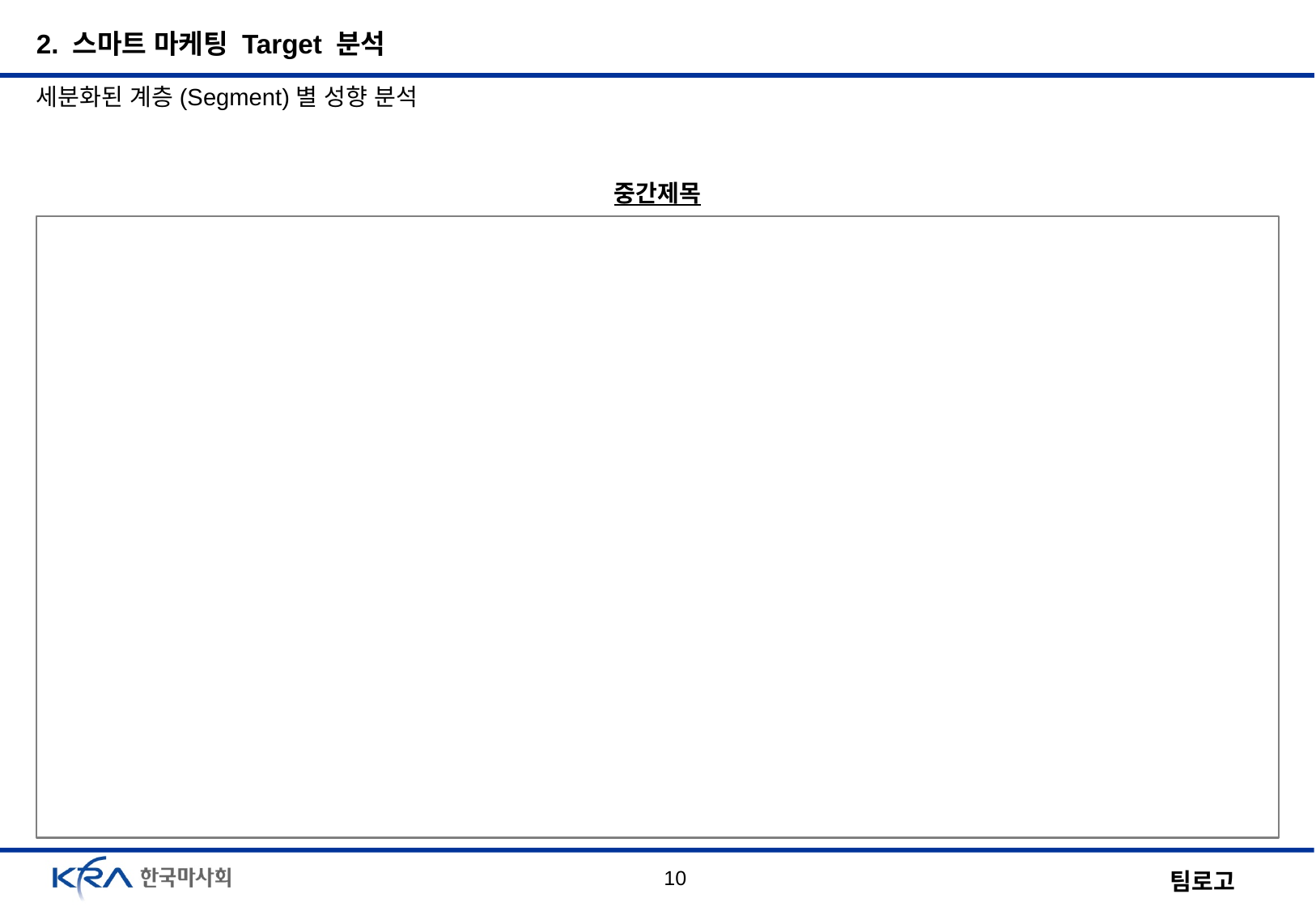

2. 스마트 마케팅 Target 분석
세분화된 계층(Segment)별 성향 분석
중간제목

10